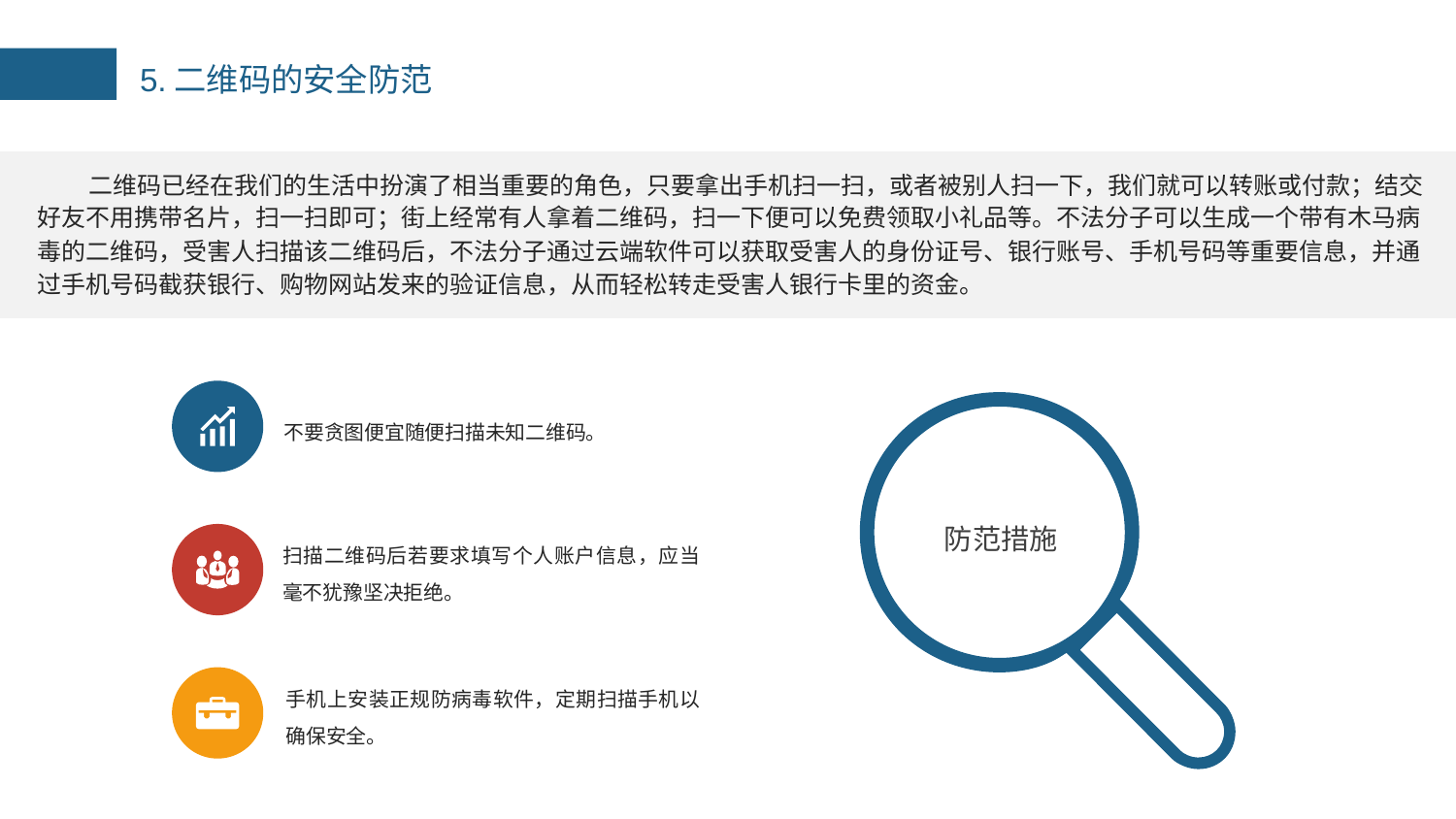

5.二维码的安全防范

二维码已经在我们的生活中扮演了相当重要的角色，只要拿出手机扫一扫，或者被别人扫一下，我们就可以转账或付款；结交好友不用携带名片，扫一扫即可；街上经常有人拿着二维码，扫一下便可以免费领取小礼品等。不法分子可以生成一个带有木马病毒的二维码，受害人扫描该二维码后，不法分子通过云端软件可以获取受害人的身份证号、银行账号、手机号码等重要信息，并通过手机号码截获银行、购物网站发来的验证信息，从而轻松转走受害人银行卡里的资金。

不要贪图便宜随便扫描未知二维码。

防范措施

扫描二维码后若要求填写个人账户信息，应当毫不犹豫坚决拒绝。

手机上安装正规防病毒软件，定期扫描手机以确保安全。